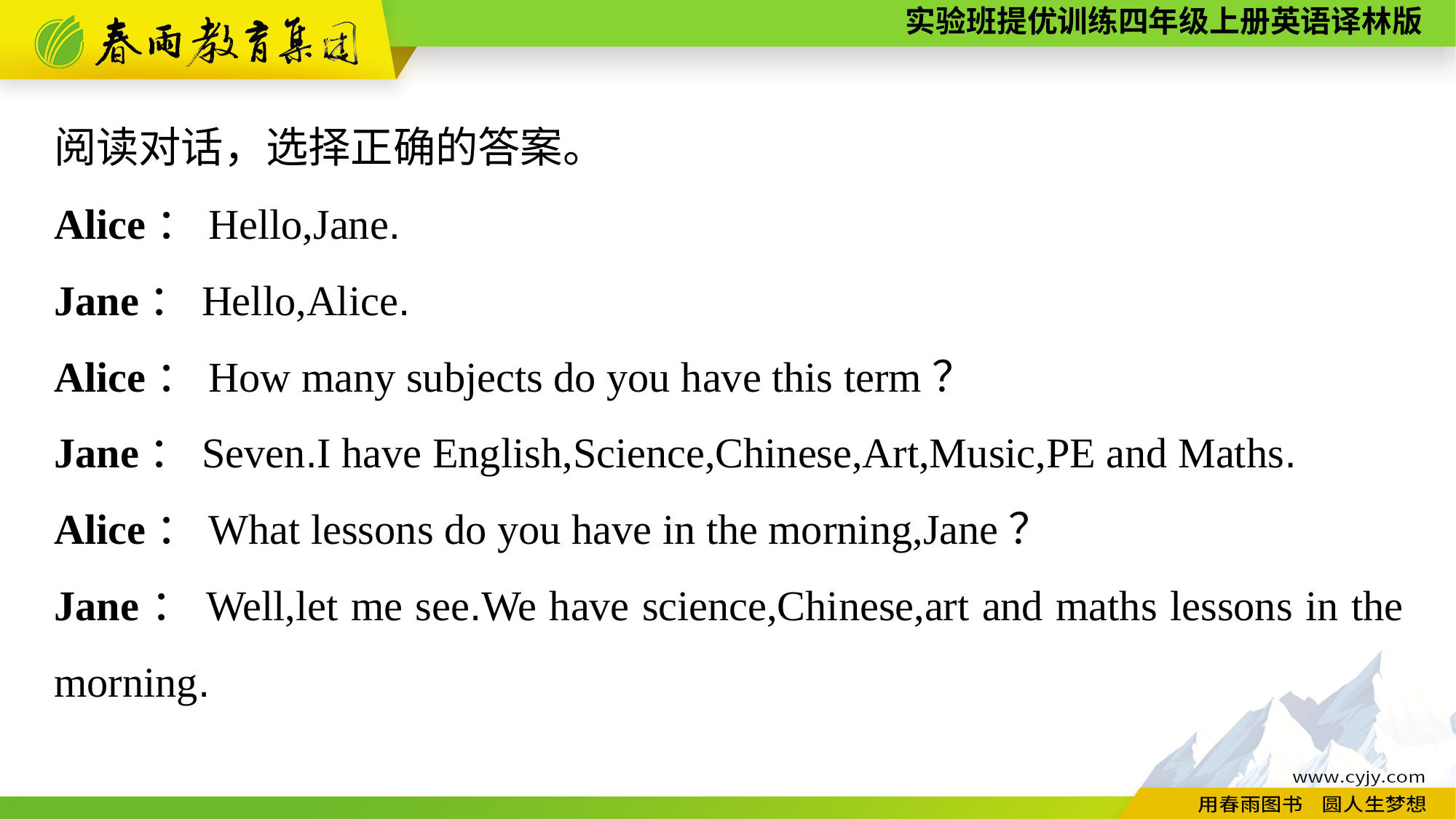

阅读对话，选择正确的答案。
Alice：Hello,Jane.
Jane：Hello,Alice.
Alice：How many subjects do you have this term？
Jane：Seven.I have English,Science,Chinese,Art,Music,PE and Maths.
Alice：What lessons do you have in the morning,Jane？
Jane：Well,let me see.We have science,Chinese,art and maths lessons in the morning.